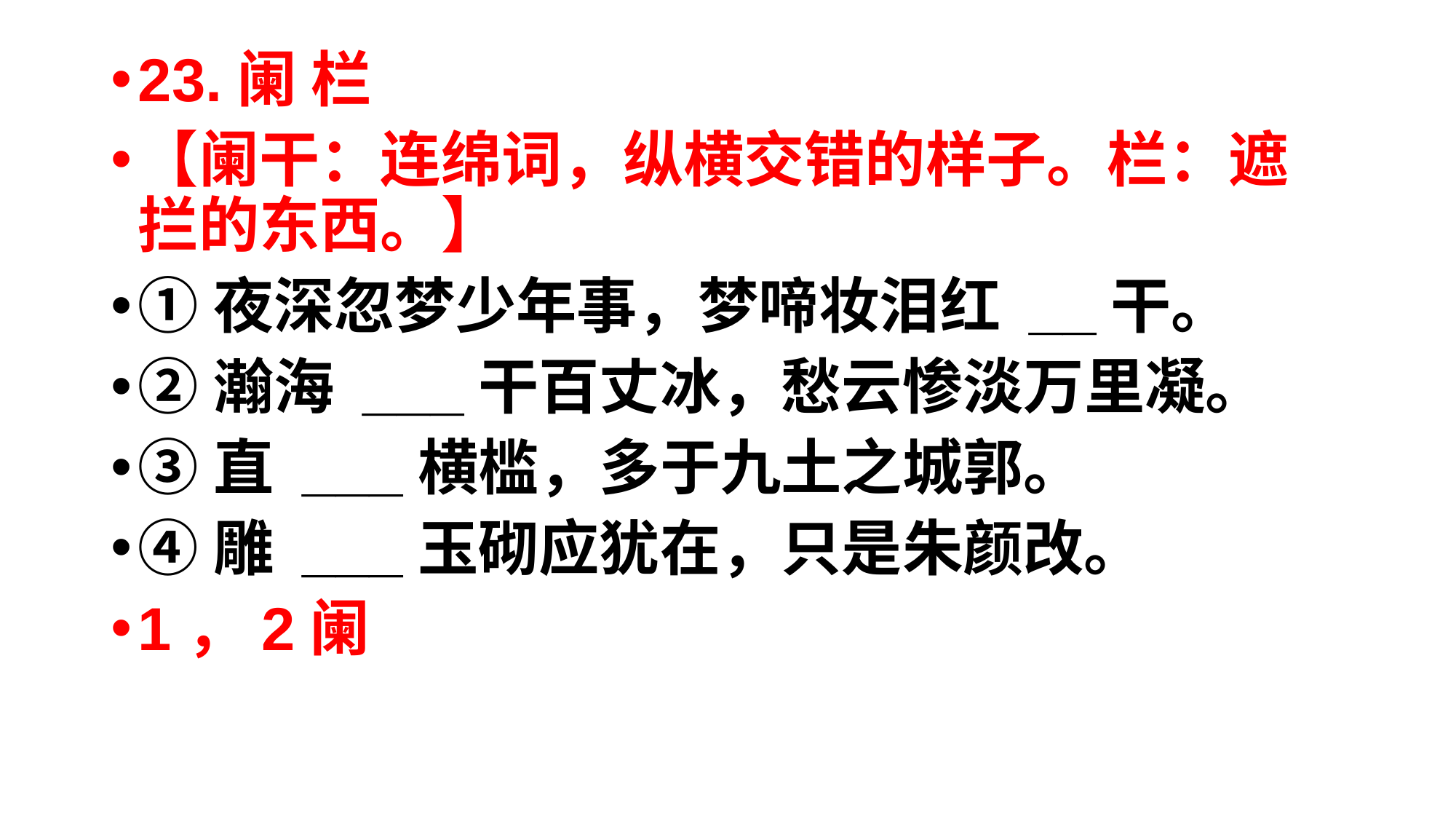

23.阑 栏
【阑干：连绵词，纵横交错的样子。栏：遮拦的东西。】
①夜深忽梦少年事，梦啼妆泪红 __干。
②瀚海 ___干百丈冰，愁云惨淡万里凝。
③直 ___横槛，多于九土之城郭。
④雕 ___玉砌应犹在，只是朱颜改。
1，2阑